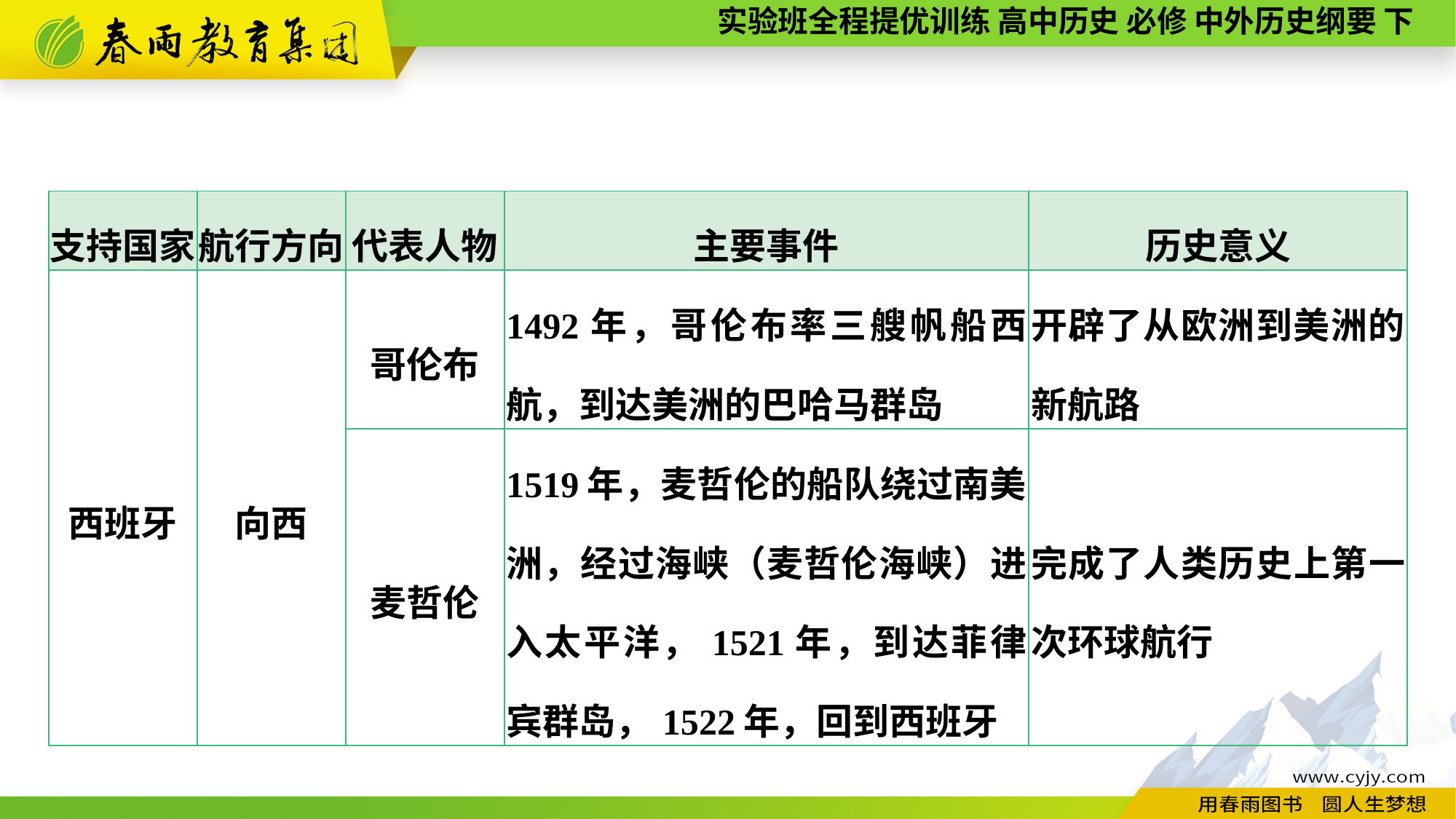

| 支持国家 | 航行方向 | 代表人物 | 主要事件 | 历史意义 |
| --- | --- | --- | --- | --- |
| 西班牙 | 向西 | 哥伦布 | 1492年，哥伦布率三艘帆船西航，到达美洲的巴哈马群岛 | 开辟了从欧洲到美洲的新航路 |
|  |  | 麦哲伦 | 1519年，麦哲伦的船队绕过南美洲，经过海峡（麦哲伦海峡）进入太平洋，1521年，到达菲律宾群岛，1522年，回到西班牙 | 完成了人类历史上第一次环球航行 |